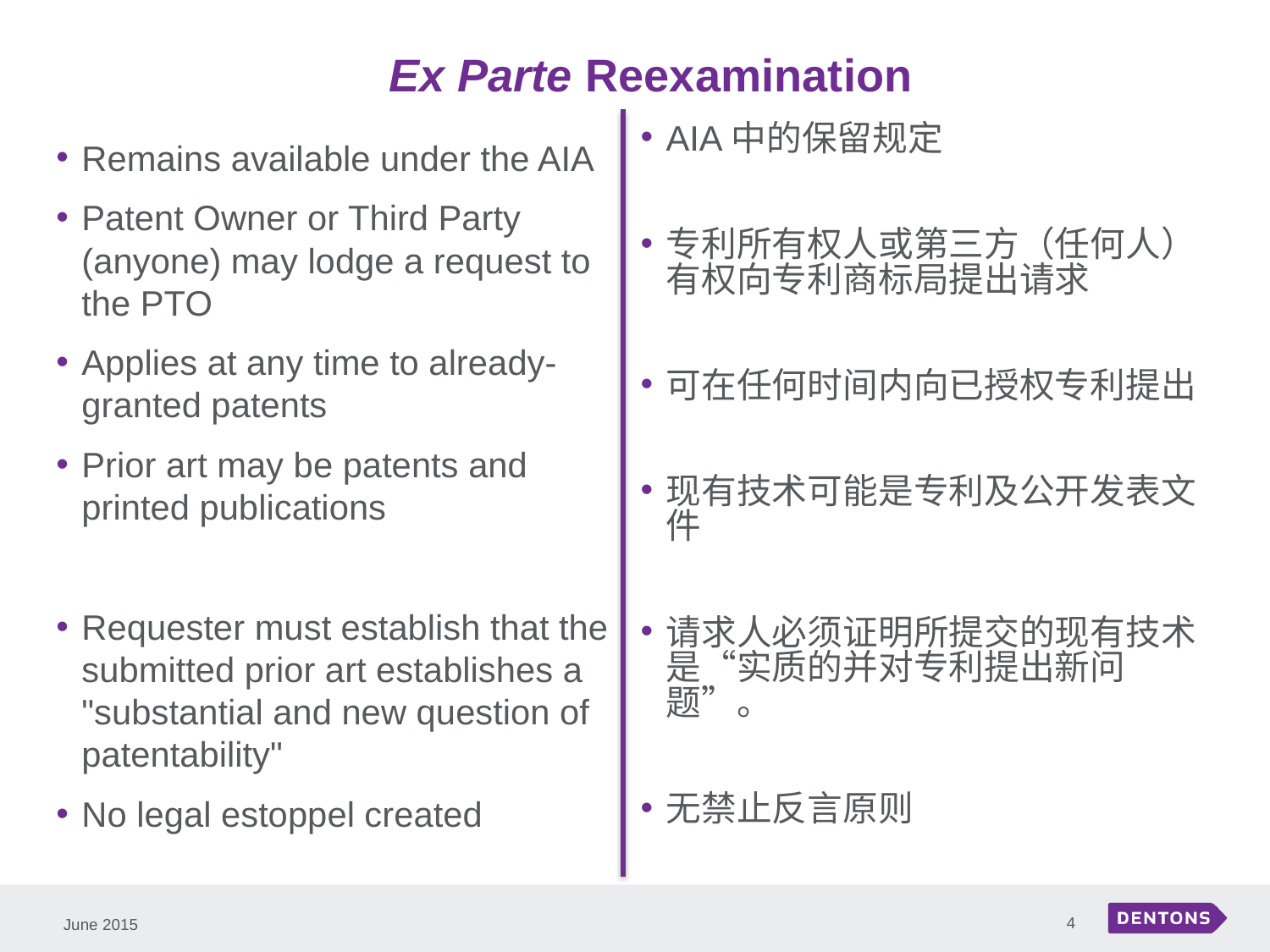

# Ex Parte Reexamination
AIA中的保留规定

专利所有权人或第三方（任何人）有权向专利商标局提出请求

可在任何时间内向已授权专利提出

现有技术可能是专利及公开发表文件

请求人必须证明所提交的现有技术是“实质的并对专利提出新问题”。

无禁止反言原则
Remains available under the AIA
Patent Owner or Third Party (anyone) may lodge a request to the PTO
Applies at any time to already-granted patents
Prior art may be patents and printed publications

Requester must establish that the submitted prior art establishes a "substantial and new question of patentability"
No legal estoppel created

4
June 2015